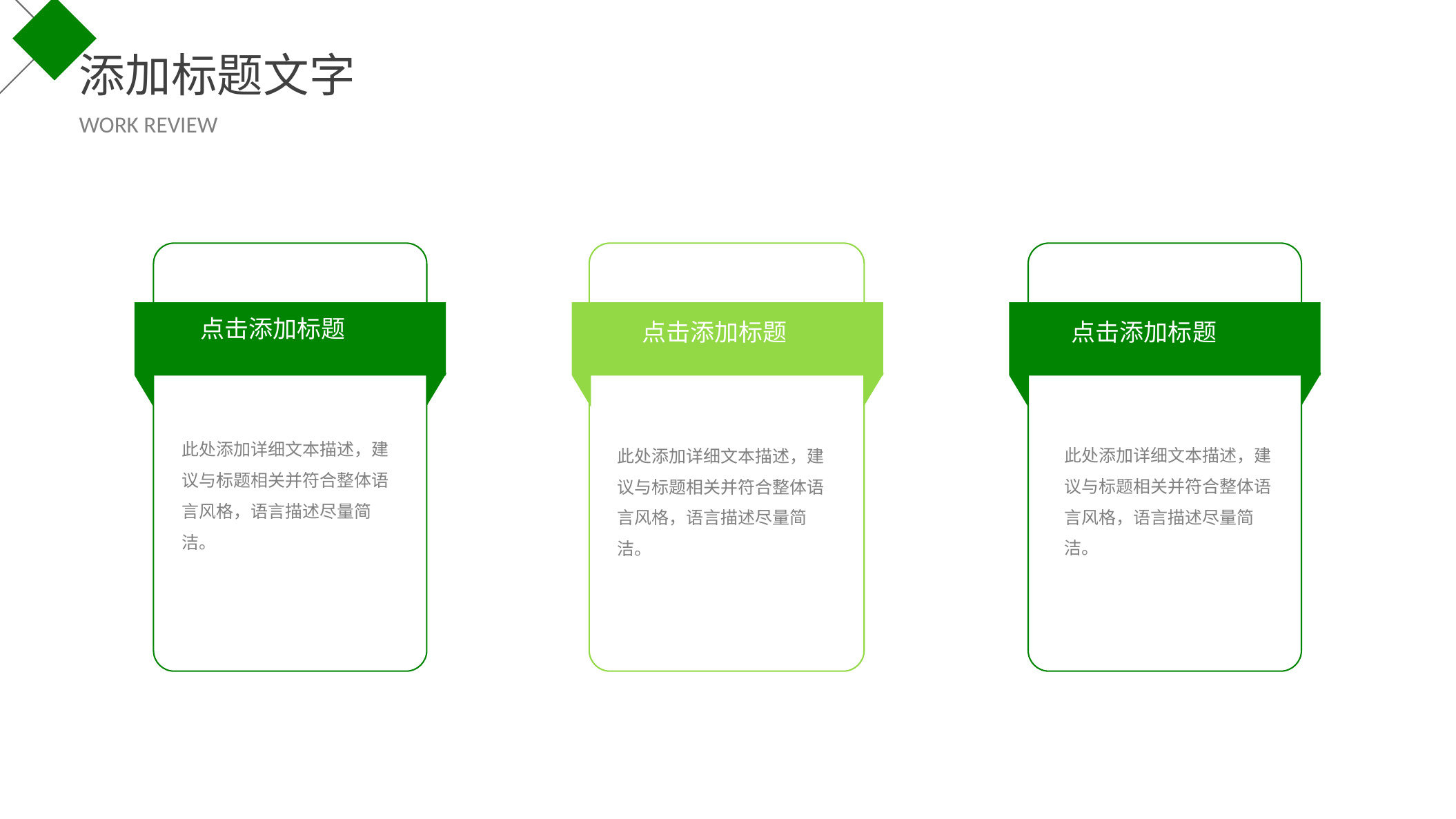

添加标题文字
WORK REVIEW

点击添加标题

此处添加详细文本描述，建议与标题相关并符合整体语言风格，语言描述尽量简洁。

点击添加标题

此处添加详细文本描述，建议与标题相关并符合整体语言风格，语言描述尽量简洁。

点击添加标题

此处添加详细文本描述，建议与标题相关并符合整体语言风格，语言描述尽量简洁。